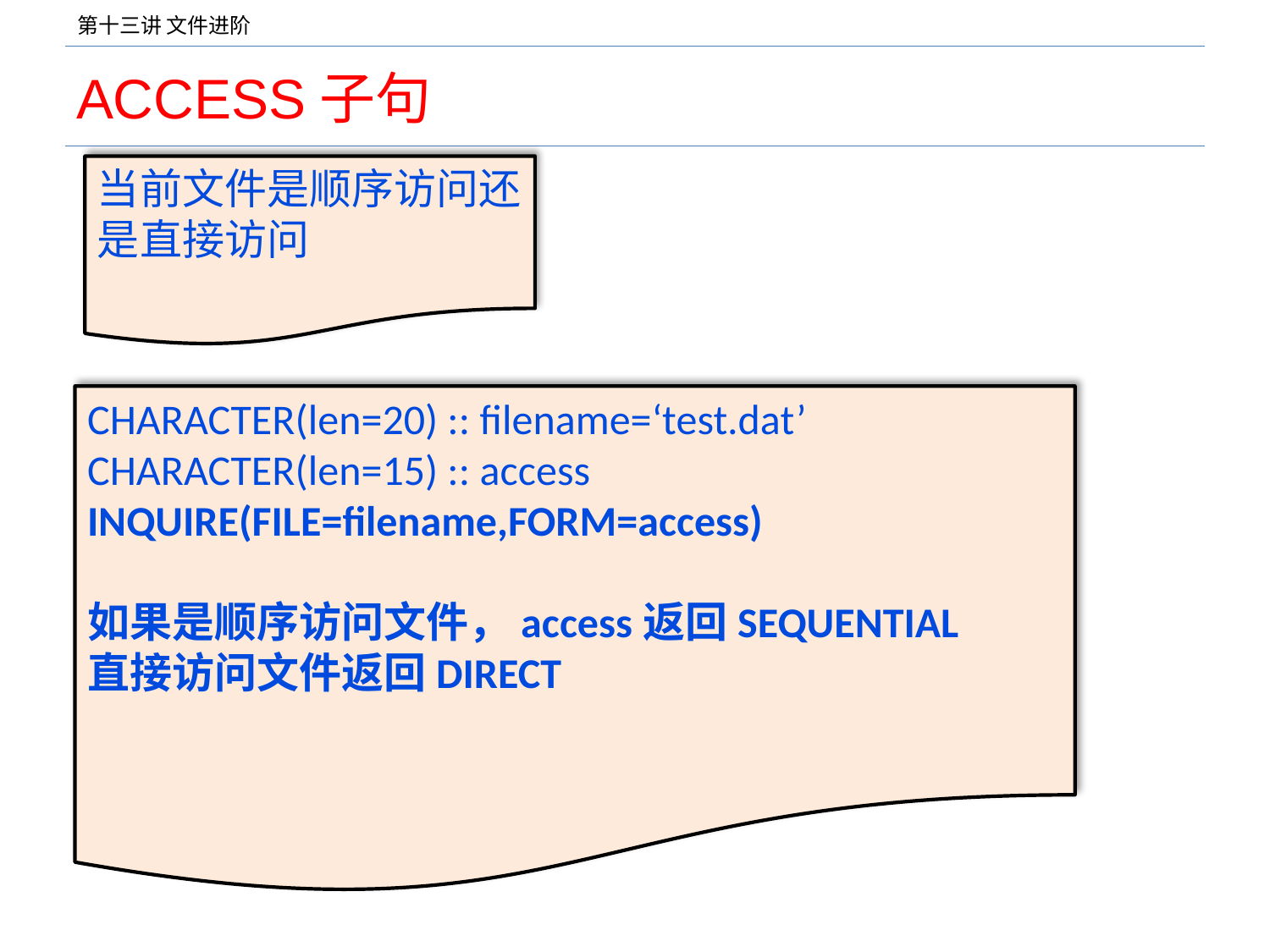

# ACCESS子句
当前文件是顺序访问还是直接访问
CHARACTER(len=20) :: filename=‘test.dat’
CHARACTER(len=15) :: access
INQUIRE(FILE=filename,FORM=access)

如果是顺序访问文件，access返回SEQUENTIAL
直接访问文件返回DIRECT